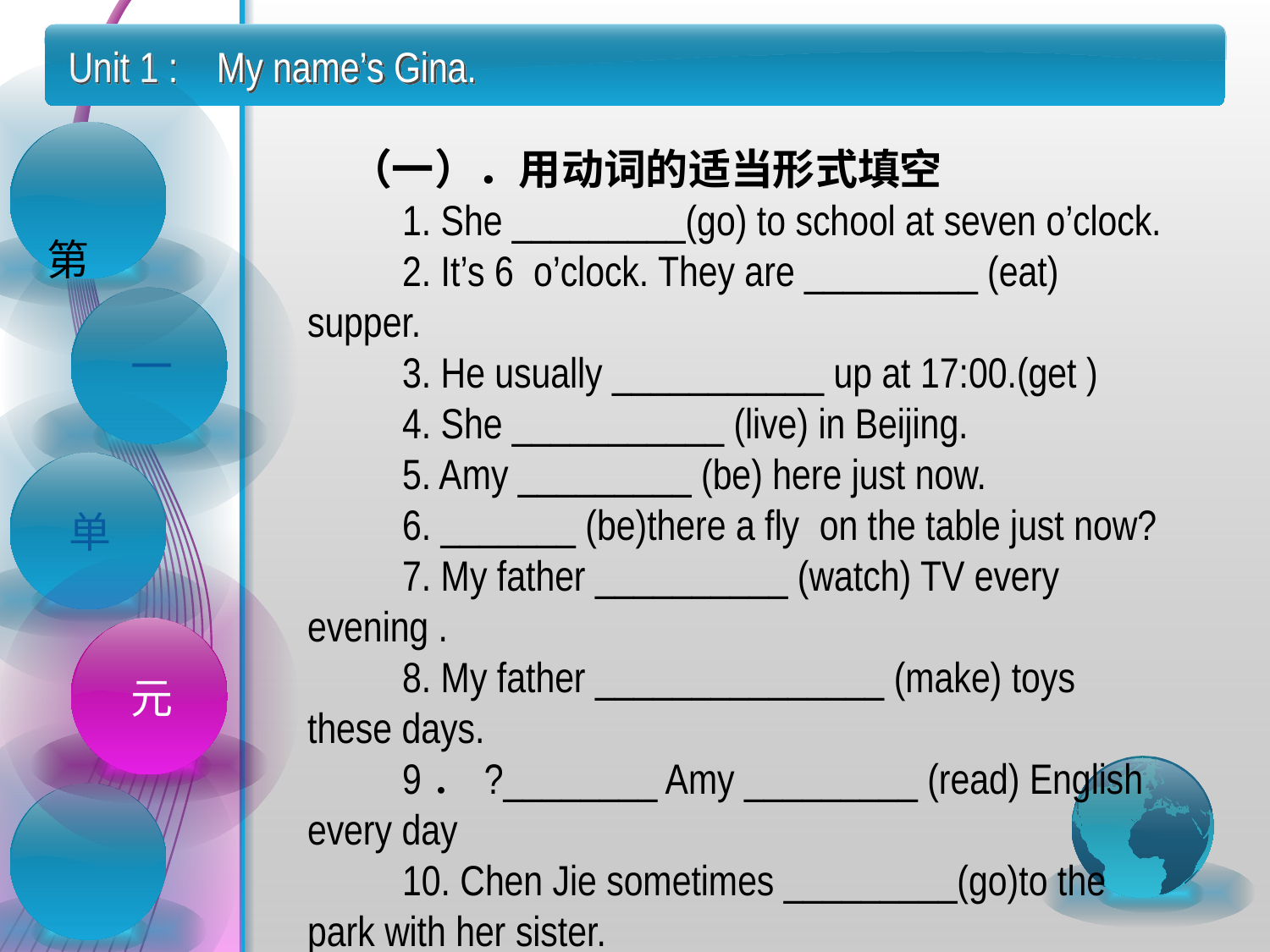

Unit 1 :    My name’s Gina.

　（一）．用动词的适当形式填空
　　1. She _________(go) to school at seven o’clock.
　　2. It’s 6  o’clock. They are _________ (eat) supper.
　　3. He usually ___________ up at 17:00.(get )
　　4. She ___________ (live) in Beijing.
　　5. Amy _________ (be) here just now.
　　6. _______ (be)there a fly  on the table just now?
　　7. My father __________ (watch) TV every evening .
　　8. My father _______________ (make) toys these days.
　　9．?________ Amy _________ (read) English every day
　　10. Chen Jie sometimes _________(go)to the park with her sister.
   第

一

单

元